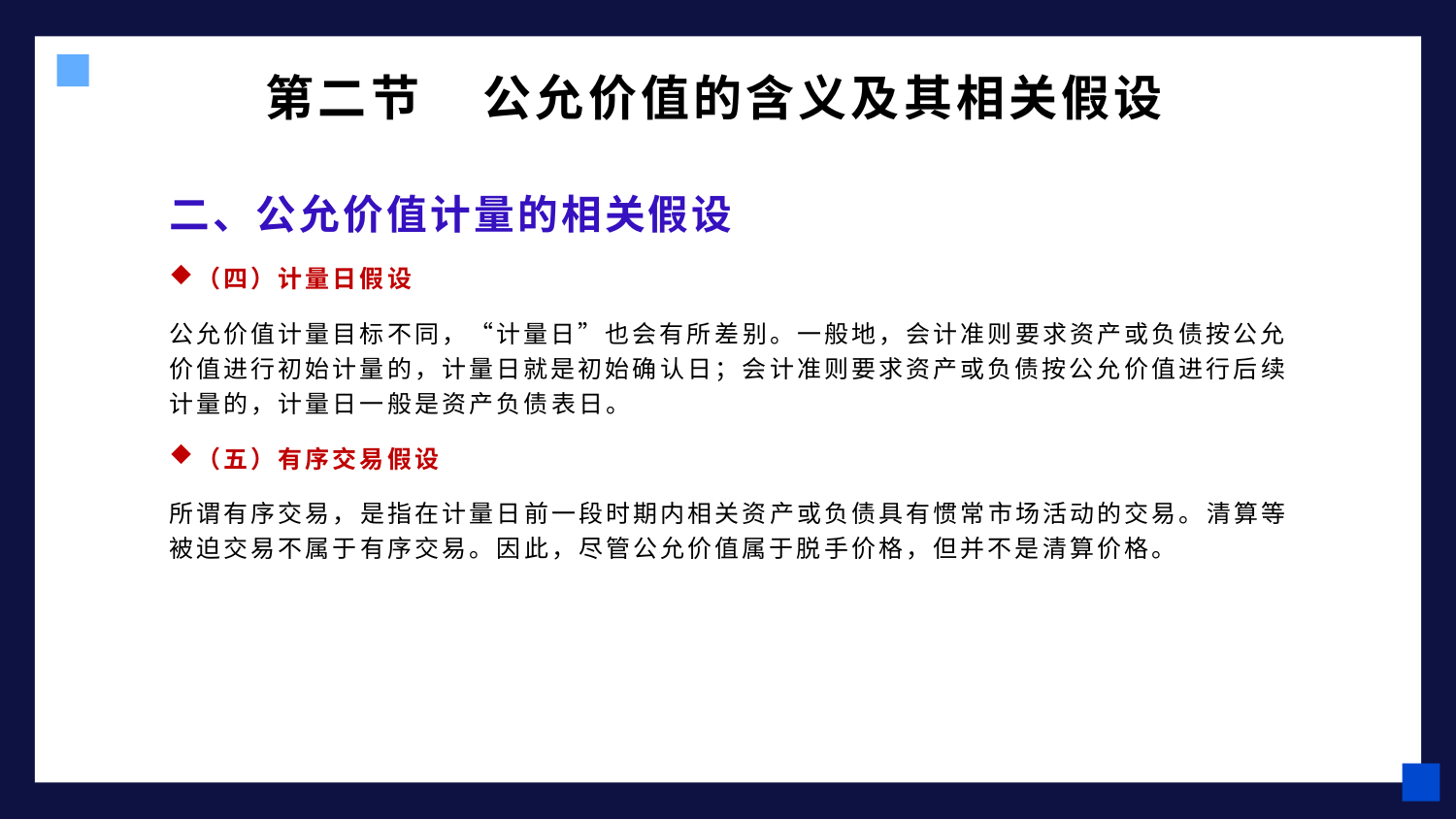

# 第二节    公允价值的含义及其相关假设
二、公允价值计量的相关假设
（四）计量日假设
公允价值计量目标不同，“计量日”也会有所差别。一般地，会计准则要求资产或负债按公允价值进行初始计量的，计量日就是初始确认日；会计准则要求资产或负债按公允价值进行后续计量的，计量日一般是资产负债表日。
（五）有序交易假设
所谓有序交易，是指在计量日前一段时期内相关资产或负债具有惯常市场活动的交易。清算等被迫交易不属于有序交易。因此，尽管公允价值属于脱手价格，但并不是清算价格。